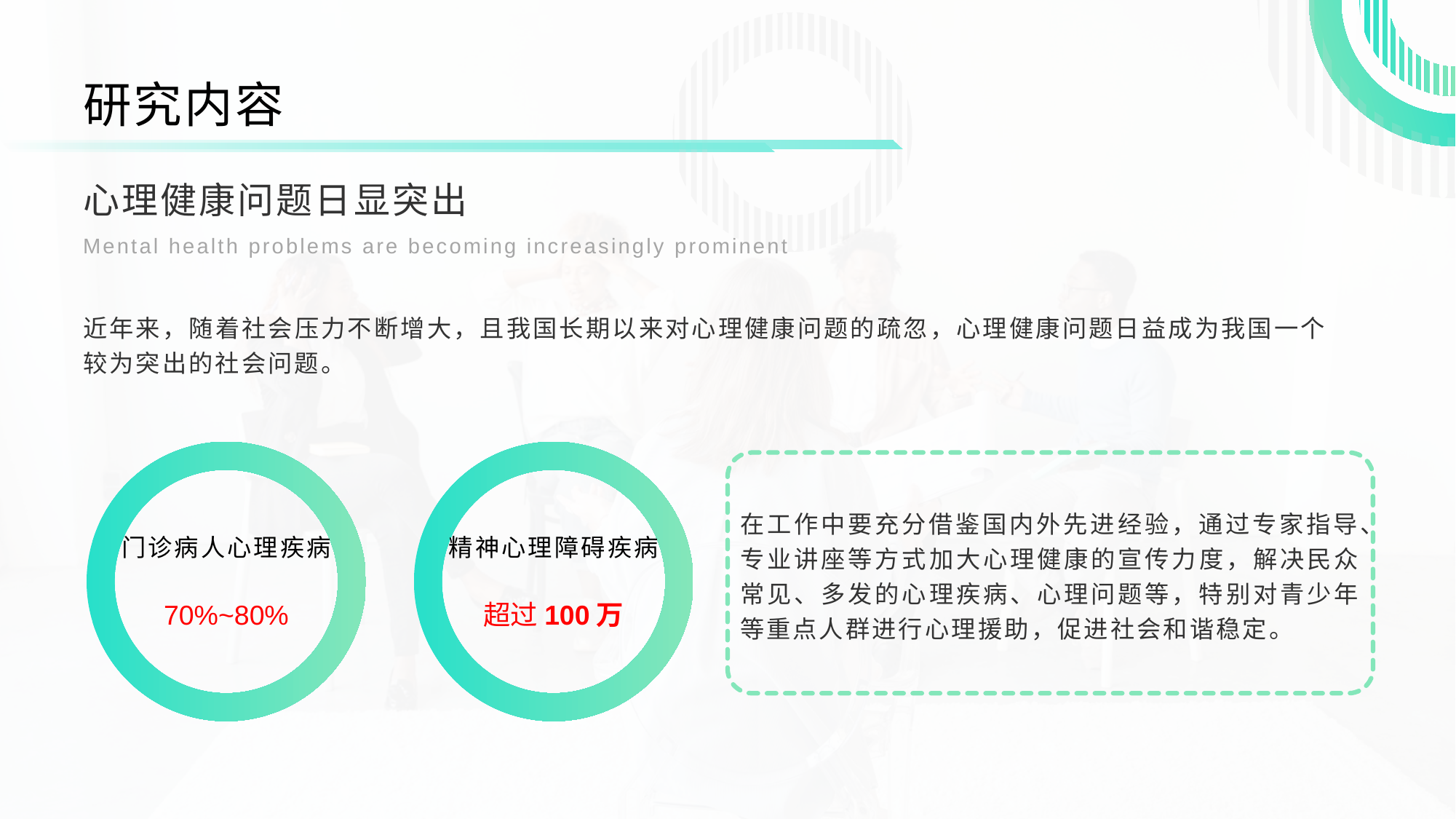

研究内容

心理健康问题日显突出
Mental health problems are becoming increasingly prominent
近年来，随着社会压力不断增大，且我国长期以来对心理健康问题的疏忽，心理健康问题日益成为我国一个较为突出的社会问题。

门诊病人心理疾病
70%~80%

精神心理障碍疾病
超过100万

在工作中要充分借鉴国内外先进经验，通过专家指导、专业讲座等方式加大心理健康的宣传力度，解决民众常见、多发的心理疾病、心理问题等，特别对青少年等重点人群进行心理援助，促进社会和谐稳定。